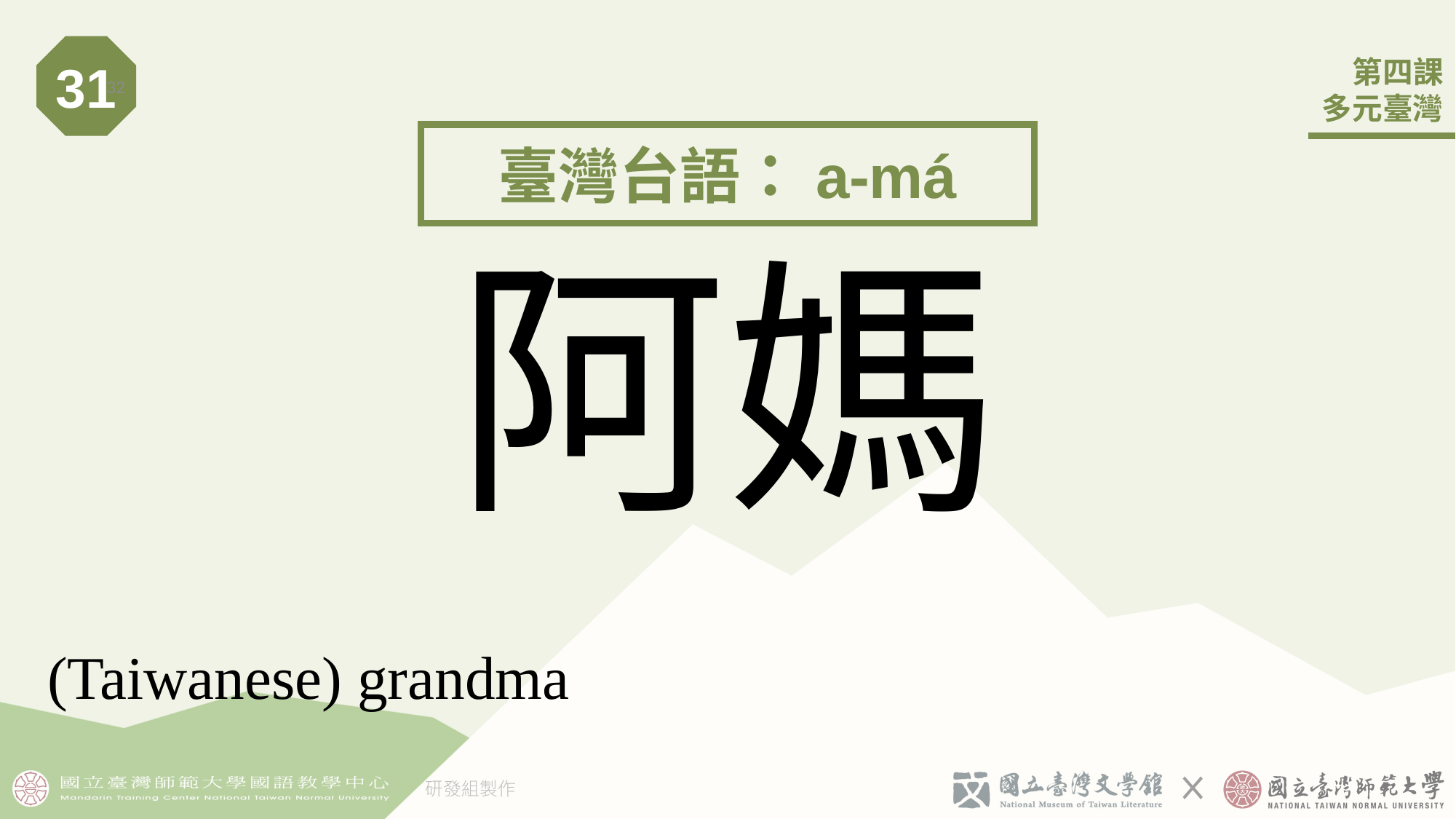

31
32
臺灣台語：a-má
# 阿媽
(Taiwanese) grandma